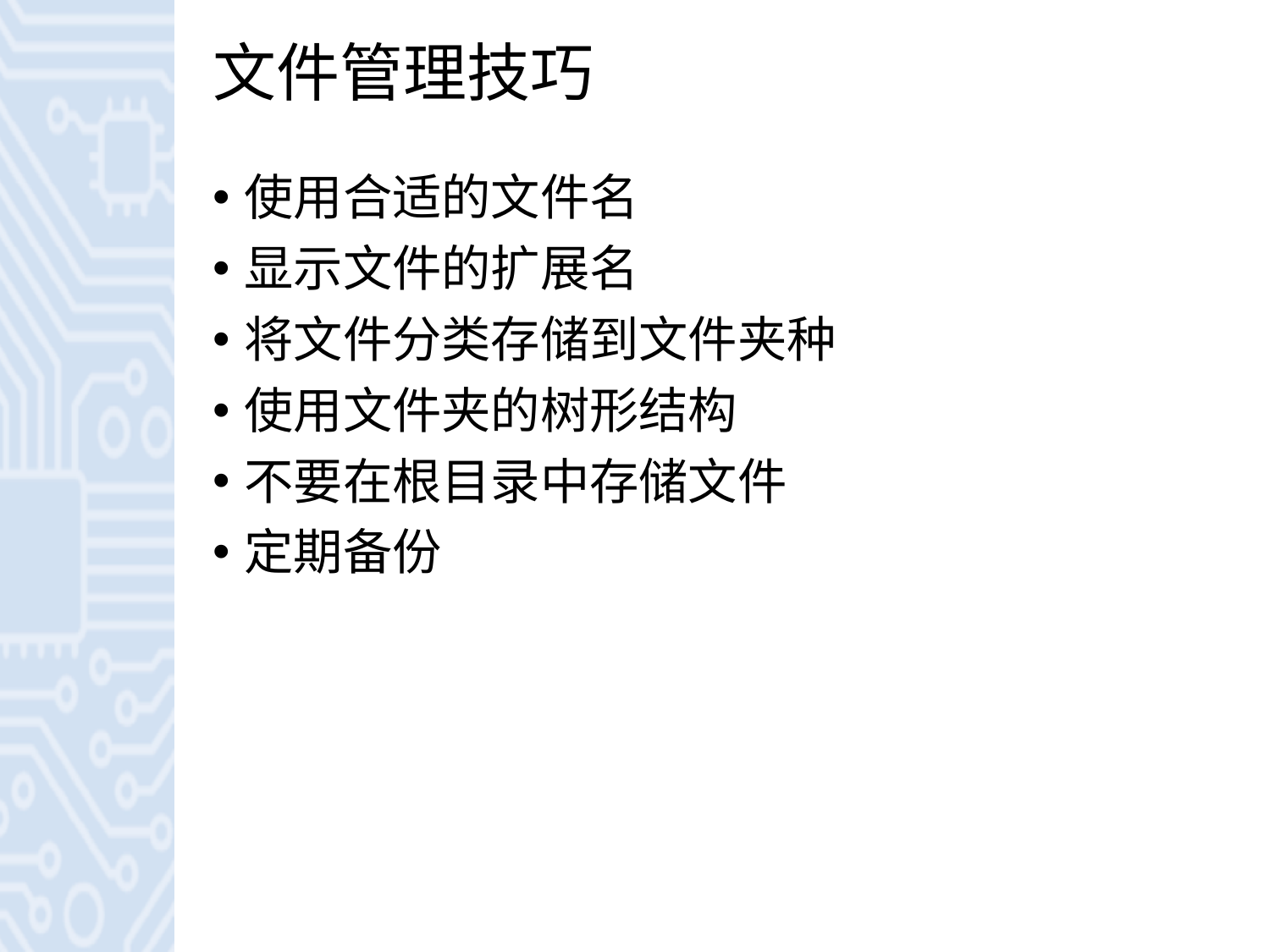

# 文件管理技巧
使用合适的文件名
显示文件的扩展名
将文件分类存储到文件夹种
使用文件夹的树形结构
不要在根目录中存储文件
定期备份